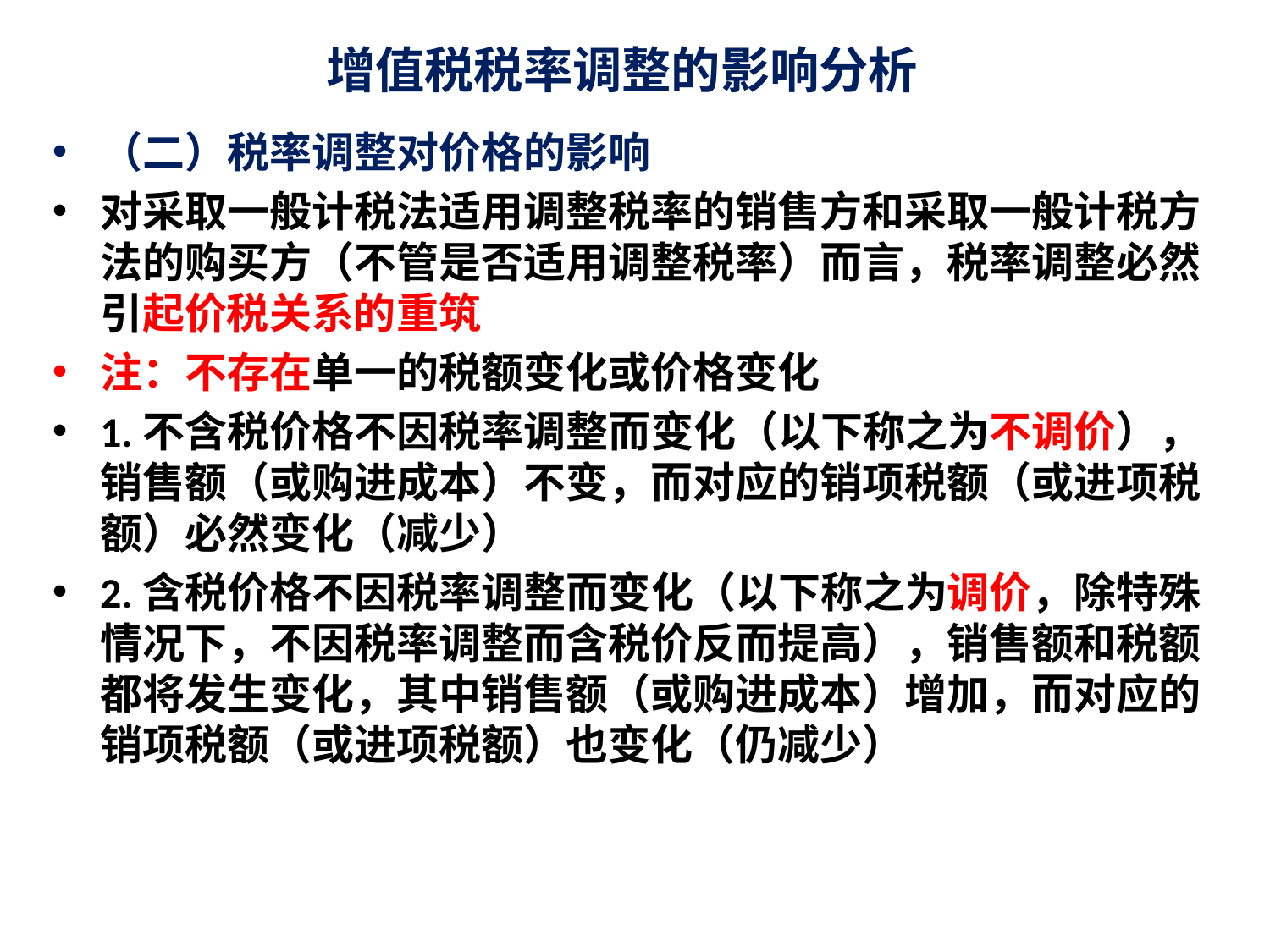

# 增值税税率调整的影响分析
（二）税率调整对价格的影响
对采取一般计税法适用调整税率的销售方和采取一般计税方法的购买方（不管是否适用调整税率）而言，税率调整必然引起价税关系的重筑
注：不存在单一的税额变化或价格变化
1.不含税价格不因税率调整而变化（以下称之为不调价），销售额（或购进成本）不变，而对应的销项税额（或进项税额）必然变化（减少）
2.含税价格不因税率调整而变化（以下称之为调价，除特殊情况下，不因税率调整而含税价反而提高），销售额和税额都将发生变化，其中销售额（或购进成本）增加，而对应的销项税额（或进项税额）也变化（仍减少）